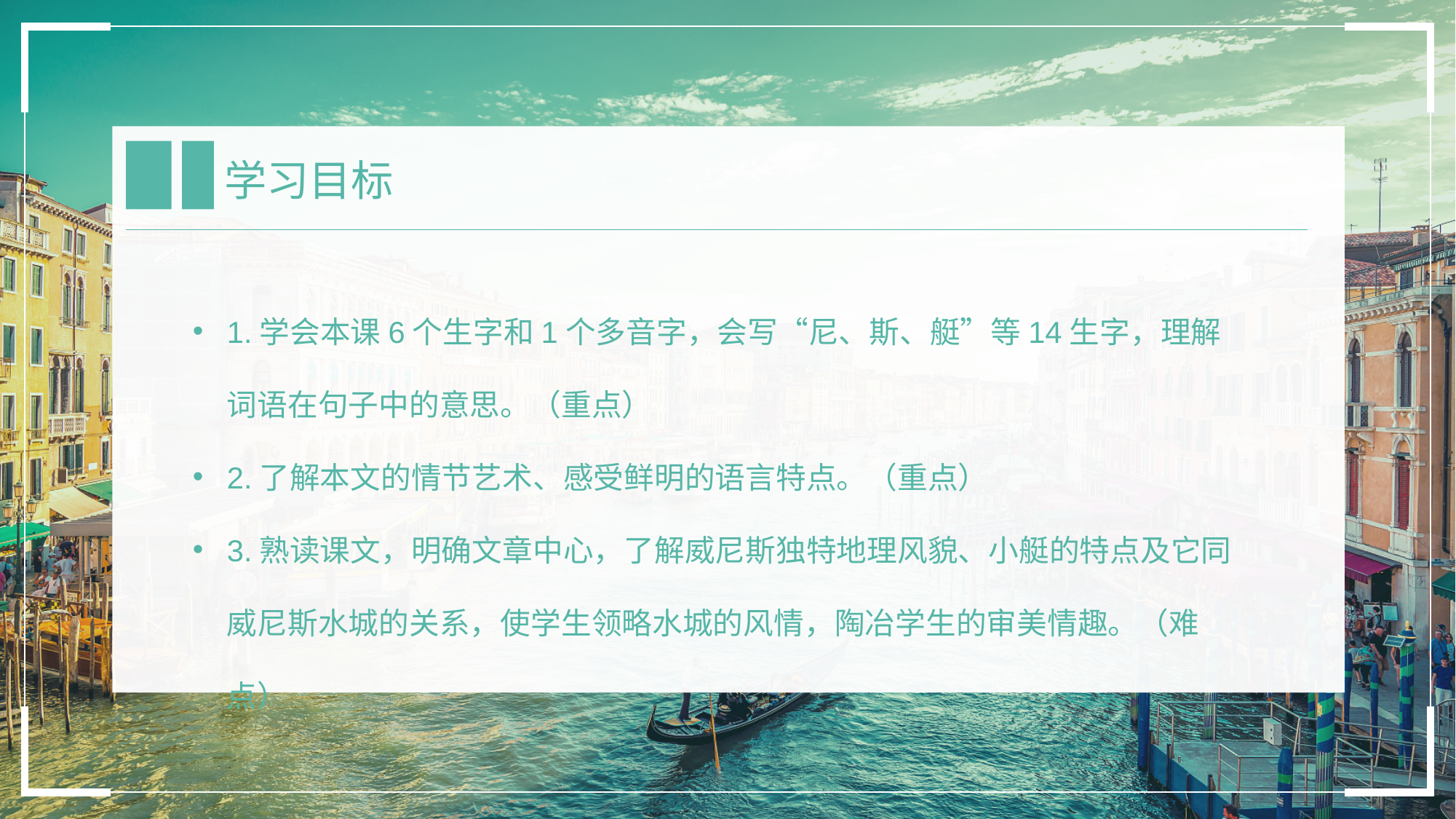

学习目标
1.学会本课6个生字和1个多音字，会写“尼、斯、艇”等14生字，理解词语在句子中的意思。（重点）
2.了解本文的情节艺术、感受鲜明的语言特点。（重点）
3.熟读课文，明确文章中心，了解威尼斯独特地理风貌、小艇的特点及它同威尼斯水城的关系，使学生领略水城的风情，陶冶学生的审美情趣。（难点）